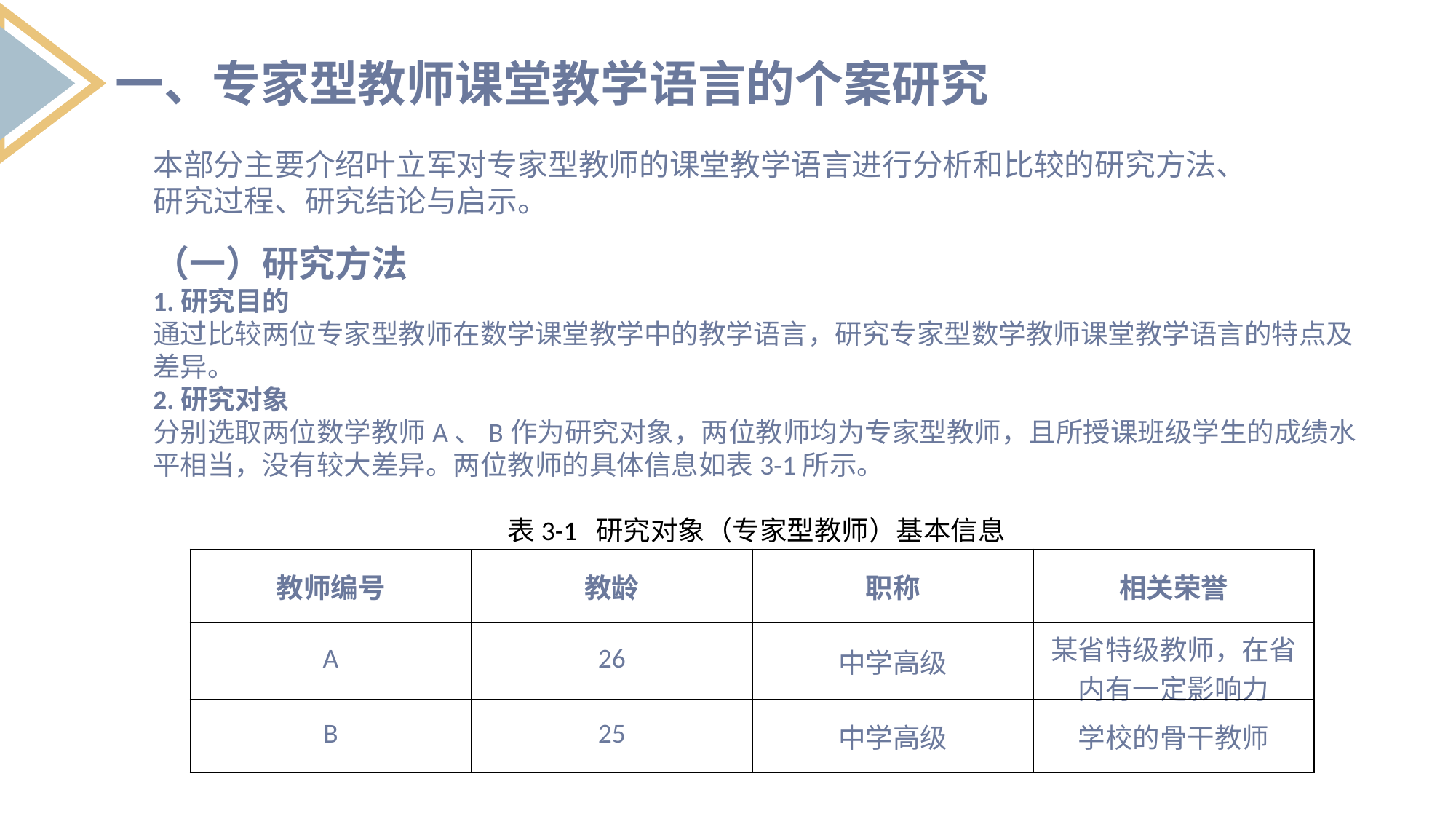

一、专家型教师课堂教学语言的个案研究
本部分主要介绍叶立军对专家型教师的课堂教学语言进行分析和比较的研究方法、研究过程、研究结论与启示。
2.中学数学教师课堂教学语言的基本形式
（一）研究方法
1.研究目的
通过比较两位专家型教师在数学课堂教学中的教学语言，研究专家型数学教师课堂教学语言的特点及差异。
2.研究对象
分别选取两位数学教师A、B作为研究对象，两位教师均为专家型教师，且所授课班级学生的成绩水平相当，没有较大差异。两位教师的具体信息如表3-1所示。

表3-1  研究对象（专家型教师）基本信息

| 教师编号 | 教龄 | 职称 | 相关荣誉 |
| --- | --- | --- | --- |
| A | 26 | 中学高级 | 某省特级教师，在省内有一定影响力 |
| B | 25 | 中学高级 | 学校的骨干教师 |